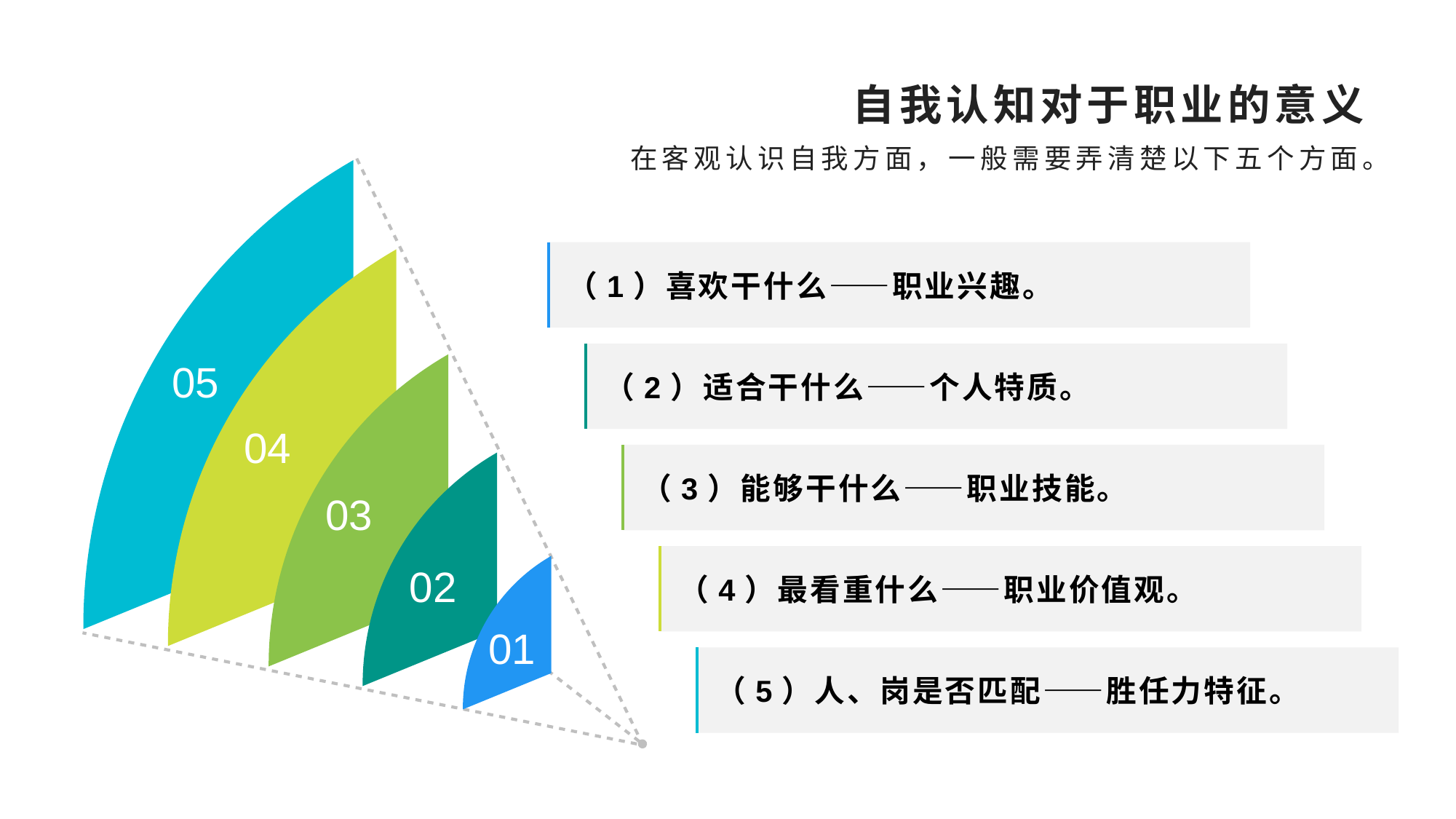

自我认知对于职业的意义
在客观认识自我方面，一般需要弄清楚以下五个方面。

（1）喜欢干什么——职业兴趣。

（2）适合干什么——个人特质。
05

04

（3）能够干什么——职业技能。

03

（4）最看重什么——职业价值观。
02

01

（5）人、岗是否匹配——胜任力特征。